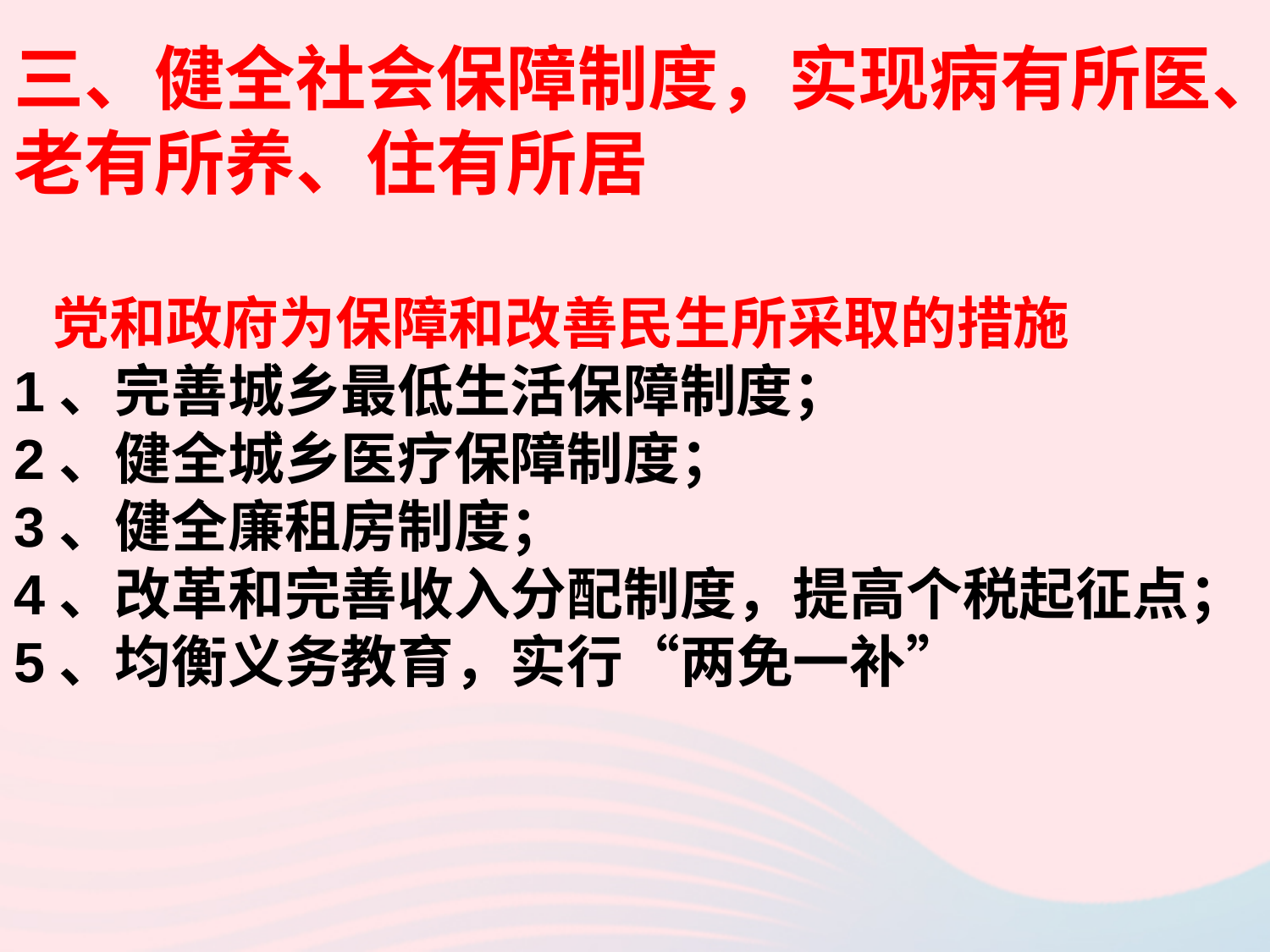

三、健全社会保障制度，实现病有所医、老有所养、住有所居

  党和政府为保障和改善民生所采取的措施
1、完善城乡最低生活保障制度；
2、健全城乡医疗保障制度；
3、健全廉租房制度；
4、改革和完善收入分配制度，提高个税起征点；5、均衡义务教育，实行“两免一补”